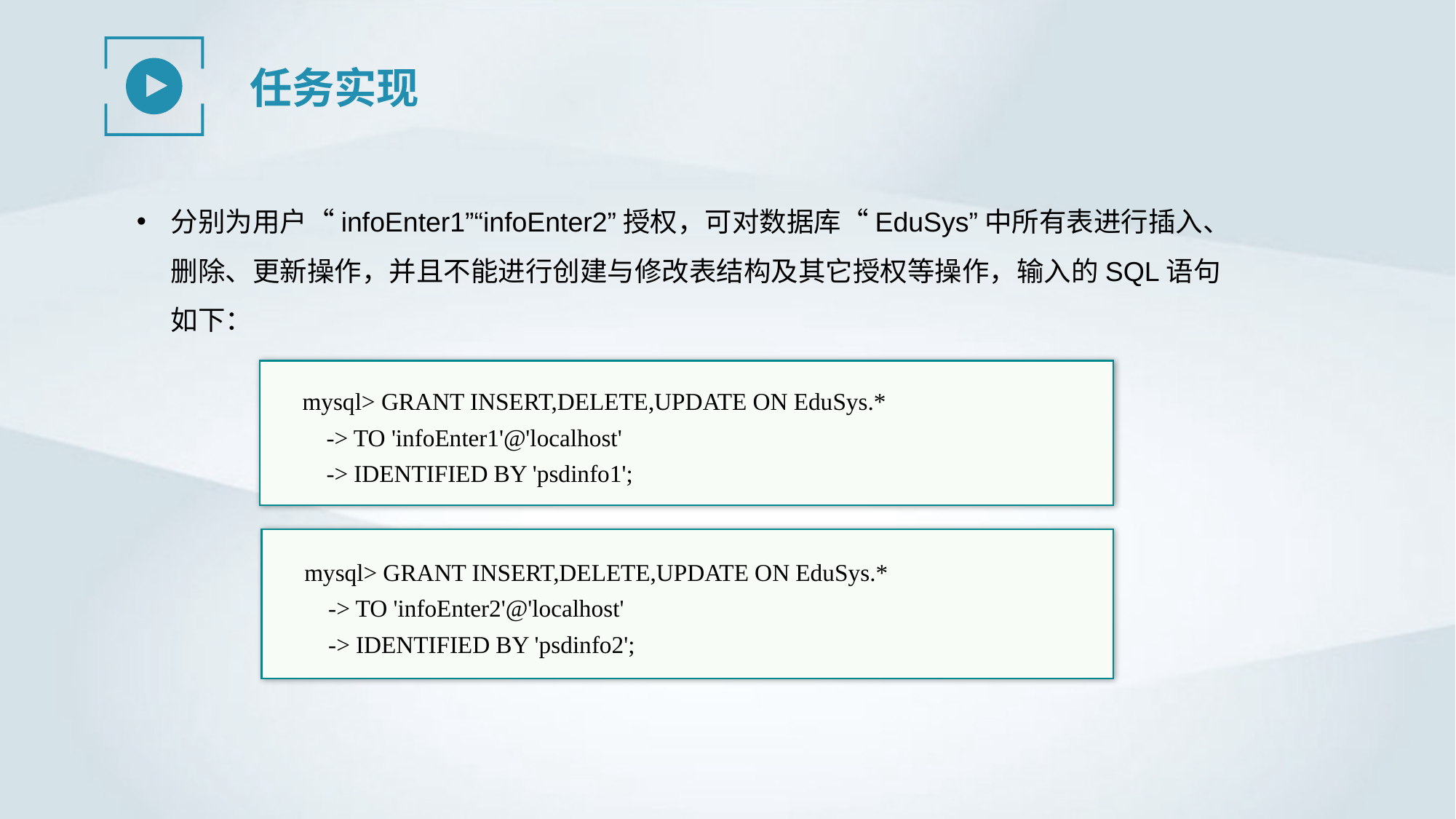

任务实现
分别为用户“infoEnter1”“infoEnter2”授权，可对数据库“EduSys”中所有表进行插入、删除、更新操作，并且不能进行创建与修改表结构及其它授权等操作，输入的SQL语句如下：
mysql> GRANT INSERT,DELETE,UPDATE ON EduSys.*
    -> TO 'infoEnter1'@'localhost'
    -> IDENTIFIED BY 'psdinfo1';
mysql> GRANT INSERT,DELETE,UPDATE ON EduSys.*
    -> TO 'infoEnter2'@'localhost'
    -> IDENTIFIED BY 'psdinfo2';